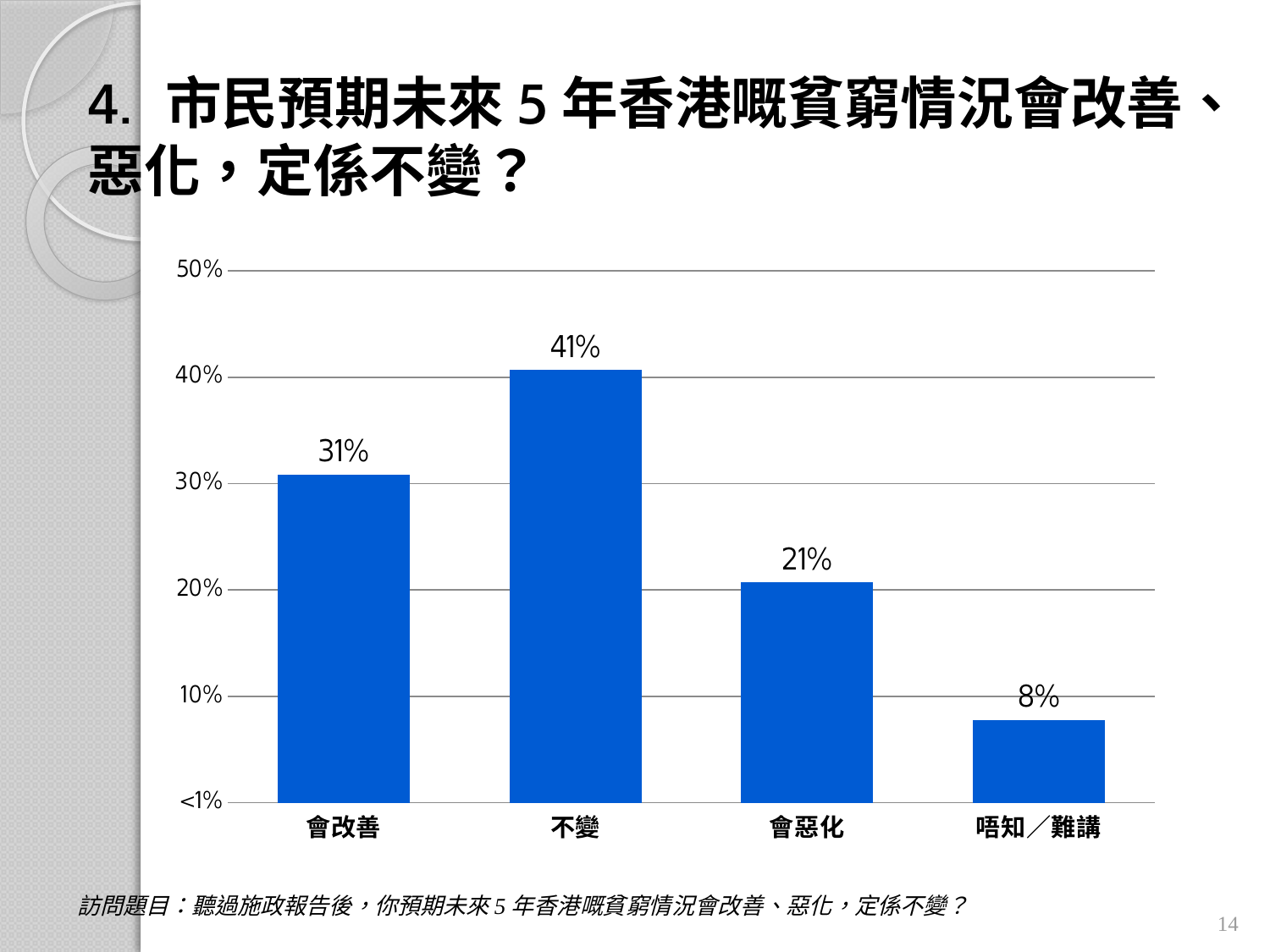

# 4. 市民預期未來5年香港嘅貧窮情況會改善、惡化，定係不變？

### Chart

| Category | 欄1 |
|---|---|
| 會改善 | 0.3084524132302712 |
| 不變 | 0.4066617098142482 |
| 會惡化 | 0.20707928988348806 |
| 唔知／難講 | 0.07780658707199364 |
14
訪問題目：聽過施政報告後，你預期未來5年香港嘅貧窮情況會改善、惡化，定係不變？